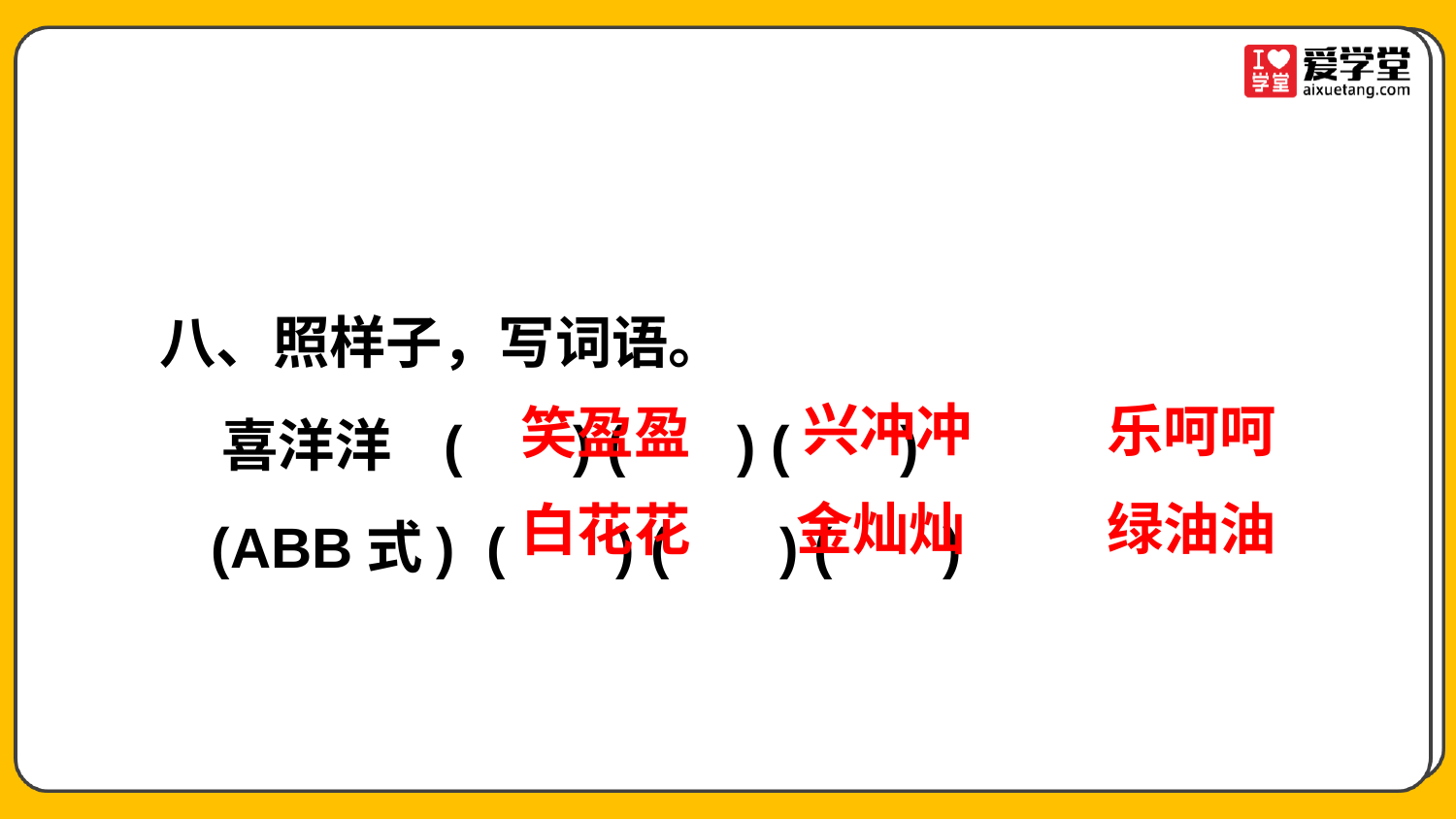

八、照样子，写词语。
 喜洋洋   (       ) (       ) (       )
 (ABB式)  (       ) (       ) (       )
兴冲冲
乐呵呵
笑盈盈
金灿灿
绿油油
白花花